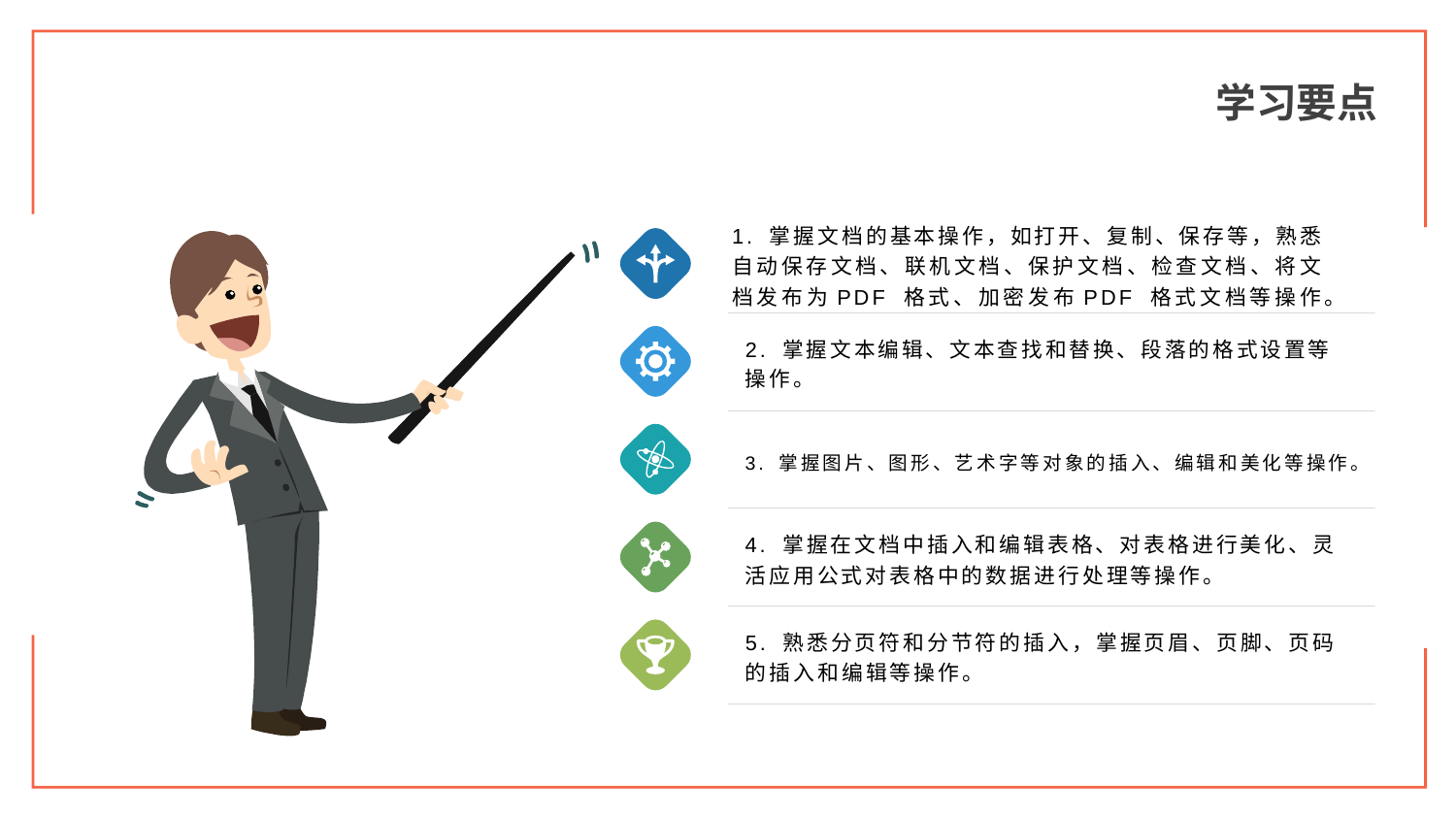

学习要点
1. 掌握文档的基本操作，如打开、复制、保存等，熟悉自动保存文档、联机文档、保护文档、检查文档、将文档发布为PDF 格式、加密发布PDF 格式文档等操作。

2. 掌握文本编辑、文本查找和替换、段落的格式设置等操作。

3. 掌握图片、图形、艺术字等对象的插入、编辑和美化等操作。

4. 掌握在文档中插入和编辑表格、对表格进行美化、灵活应用公式对表格中的数据进行处理等操作。

5. 熟悉分页符和分节符的插入，掌握页眉、页脚、页码的插入和编辑等操作。